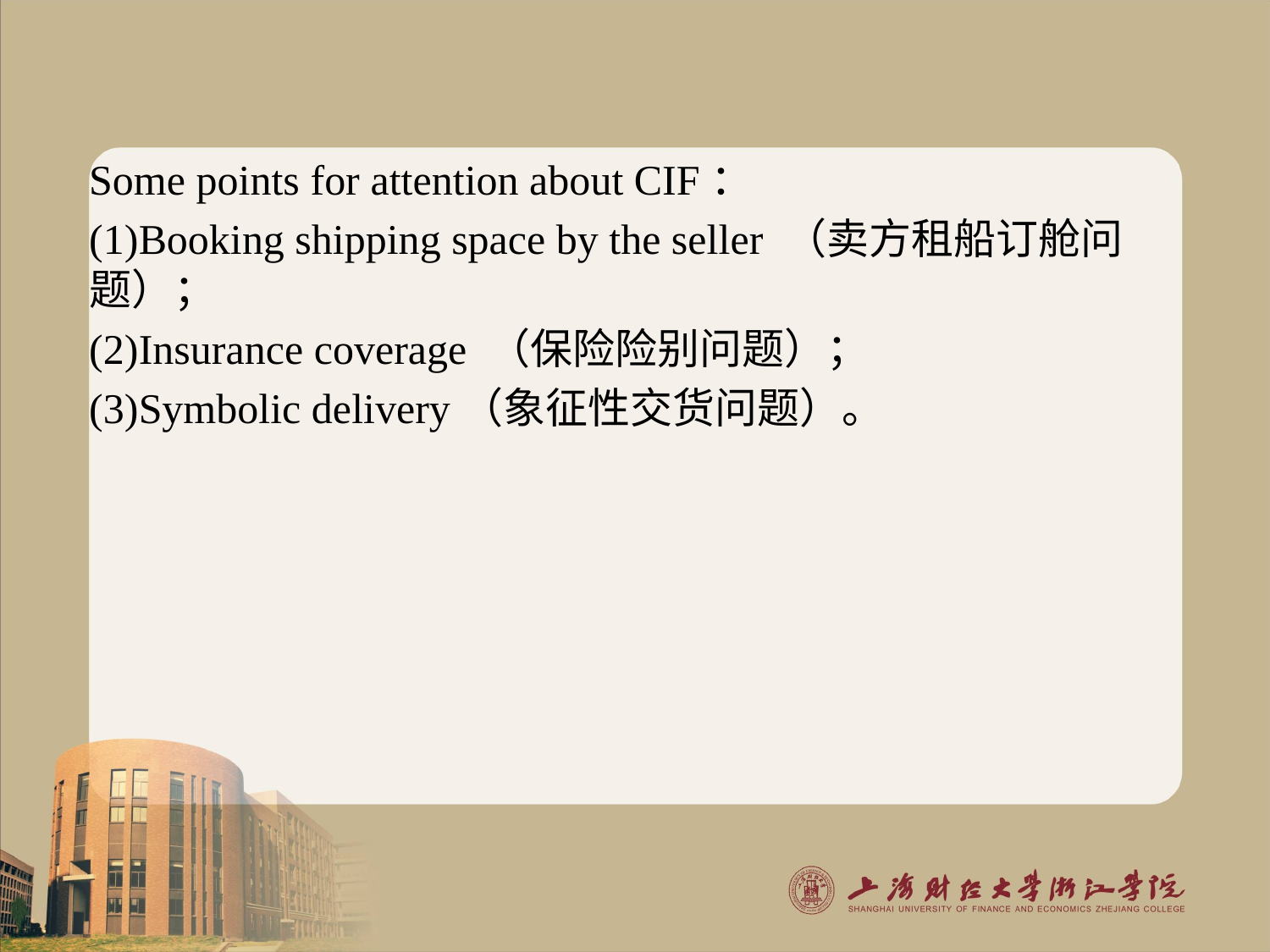

#
Some points for attention about CIF：
(1)Booking shipping space by the seller （卖方租船订舱问题）；
(2)Insurance coverage （保险险别问题）；
(3)Symbolic delivery（象征性交货问题）。